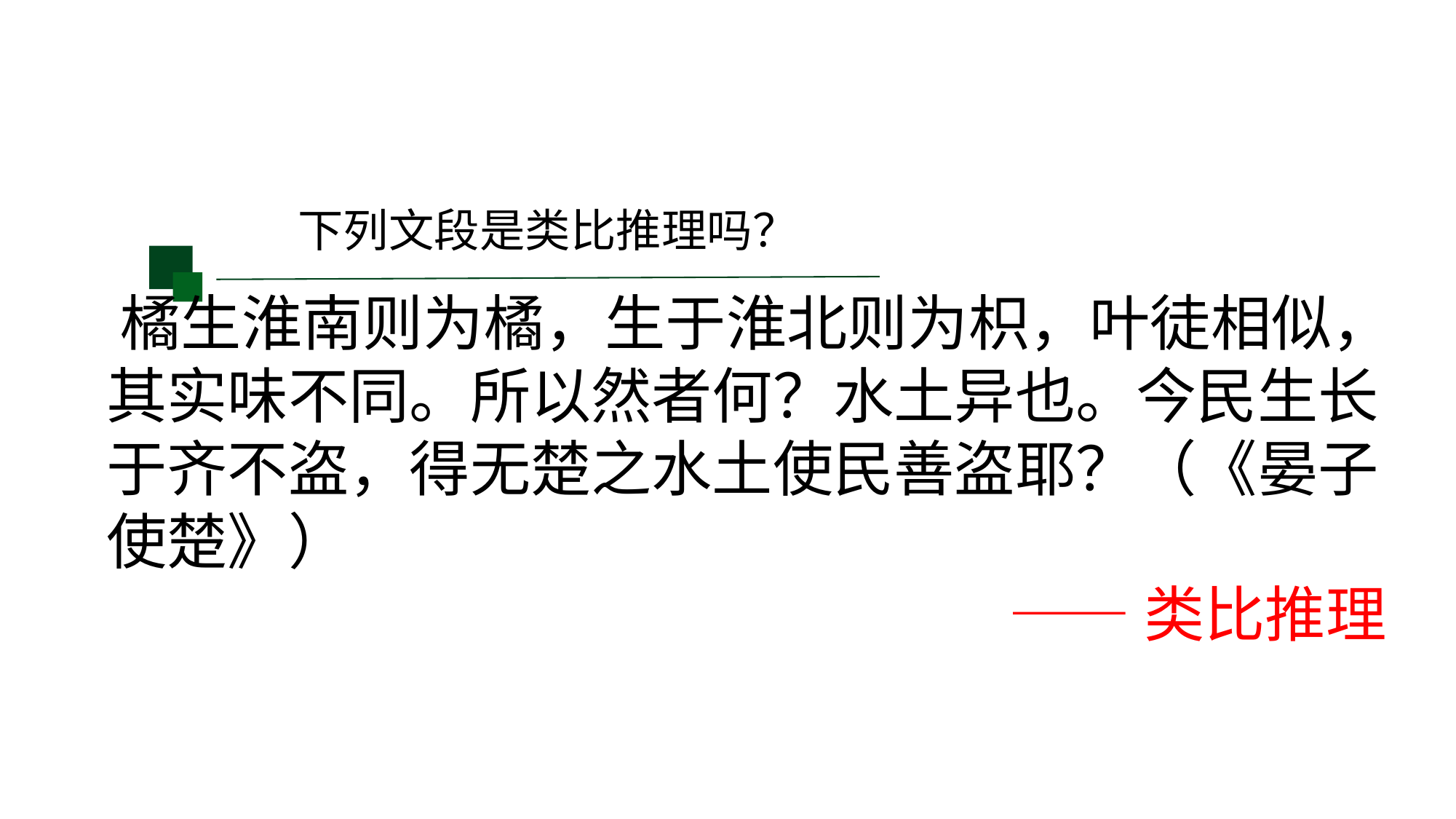

下列文段是类比推理吗？

 橘生淮南则为橘，生于淮北则为枳，叶徒相似，其实味不同。所以然者何？水土异也。今民生长于齐不盗，得无楚之水土使民善盗耶？（《晏子使楚》）
——类比推理